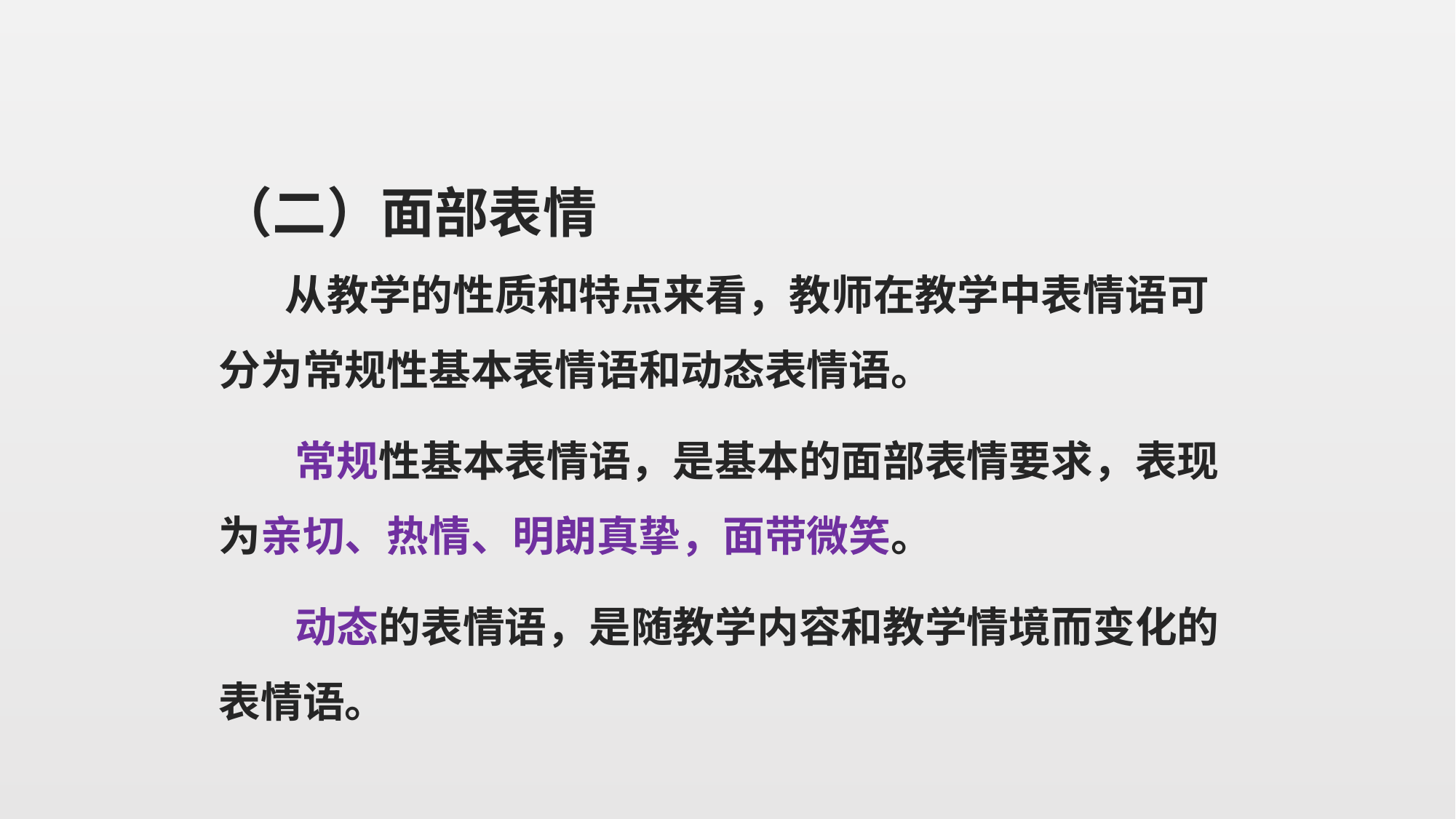

（二）面部表情
       从教学的性质和特点来看，教师在教学中表情语可分为常规性基本表情语和动态表情语。
       常规性基本表情语，是基本的面部表情要求，表现为亲切、热情、明朗真挚，面带微笑。
       动态的表情语，是随教学内容和教学情境而变化的表情语。